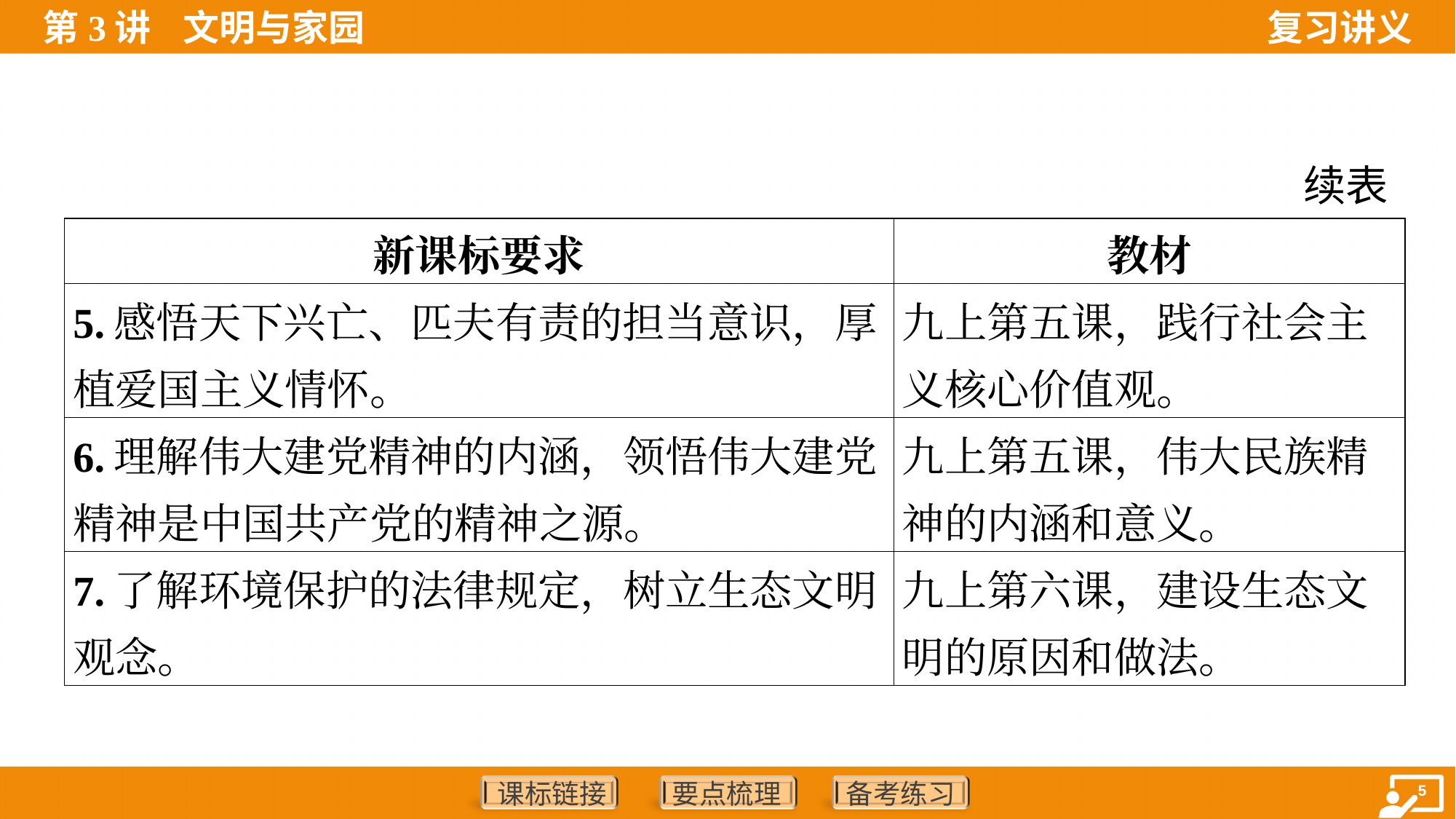

续表
| 新课标要求 | 教材 |
| --- | --- |
| 5.感悟天下兴亡、匹夫有责的担当意识，厚植爱国主义情怀。 | 九上第五课，践行社会主义核心价值观。 |
| 6.理解伟大建党精神的内涵，领悟伟大建党精神是中国共产党的精神之源。 | 九上第五课，伟大民族精神的内涵和意义。 |
| 7.了解环境保护的法律规定，树立生态文明观念。 | 九上第六课，建设生态文明的原因和做法。 |